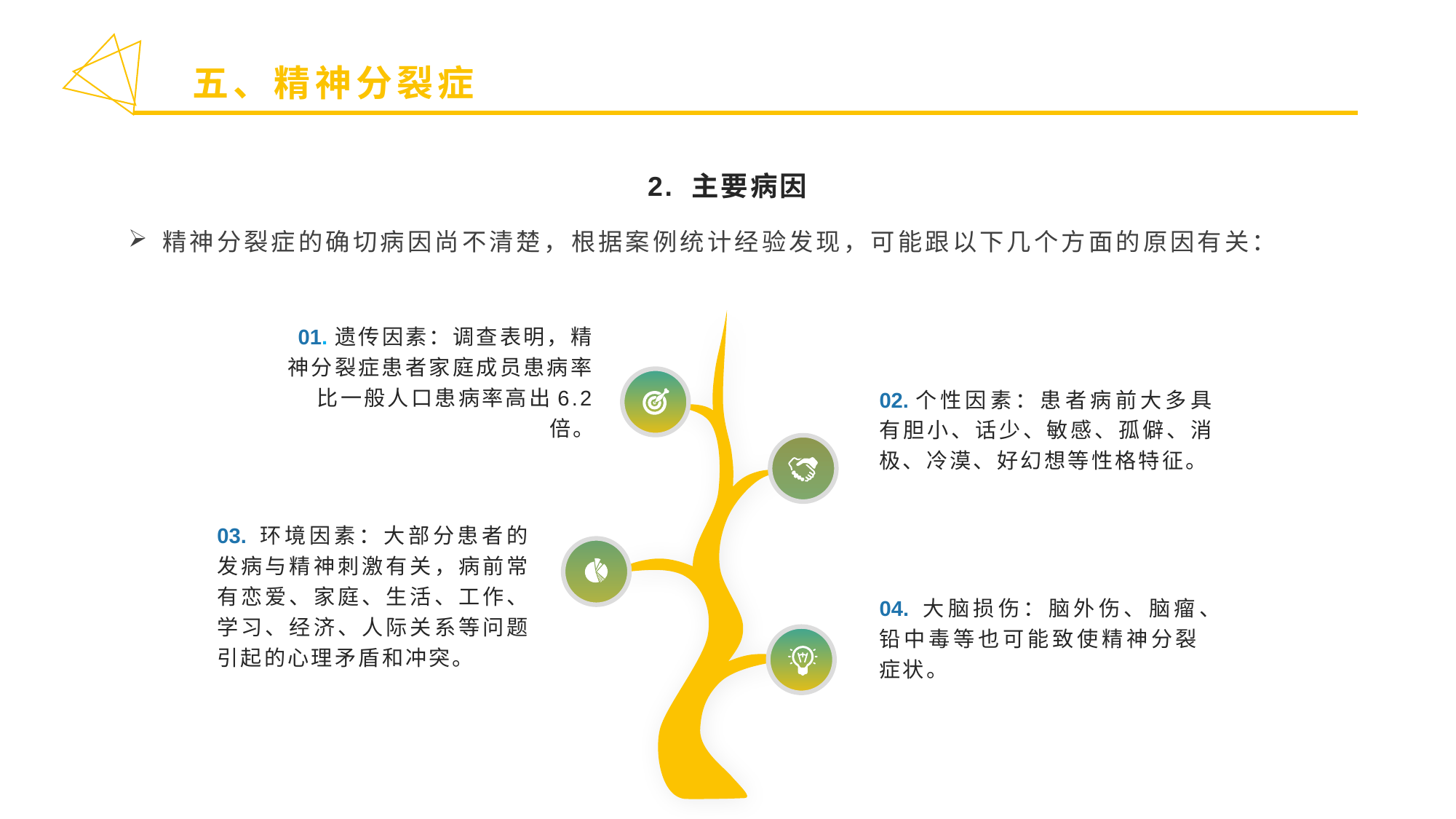

五、精神分裂症
2. 主要病因
精神分裂症的确切病因尚不清楚，根据案例统计经验发现，可能跟以下几个方面的原因有关：

02.个性因素：患者病前大多具有胆小、话少、敏感、孤僻、消极、冷漠、好幻想等性格特征。

01.遗传因素：调查表明，精神分裂症患者家庭成员患病率比一般人口患病率高出6.2 倍。

03. 环境因素：大部分患者的发病与精神刺激有关，病前常有恋爱、家庭、生活、工作、学习、经济、人际关系等问题引起的心理矛盾和冲突。

04. 大脑损伤：脑外伤、脑瘤、铅中毒等也可能致使精神分裂症状。